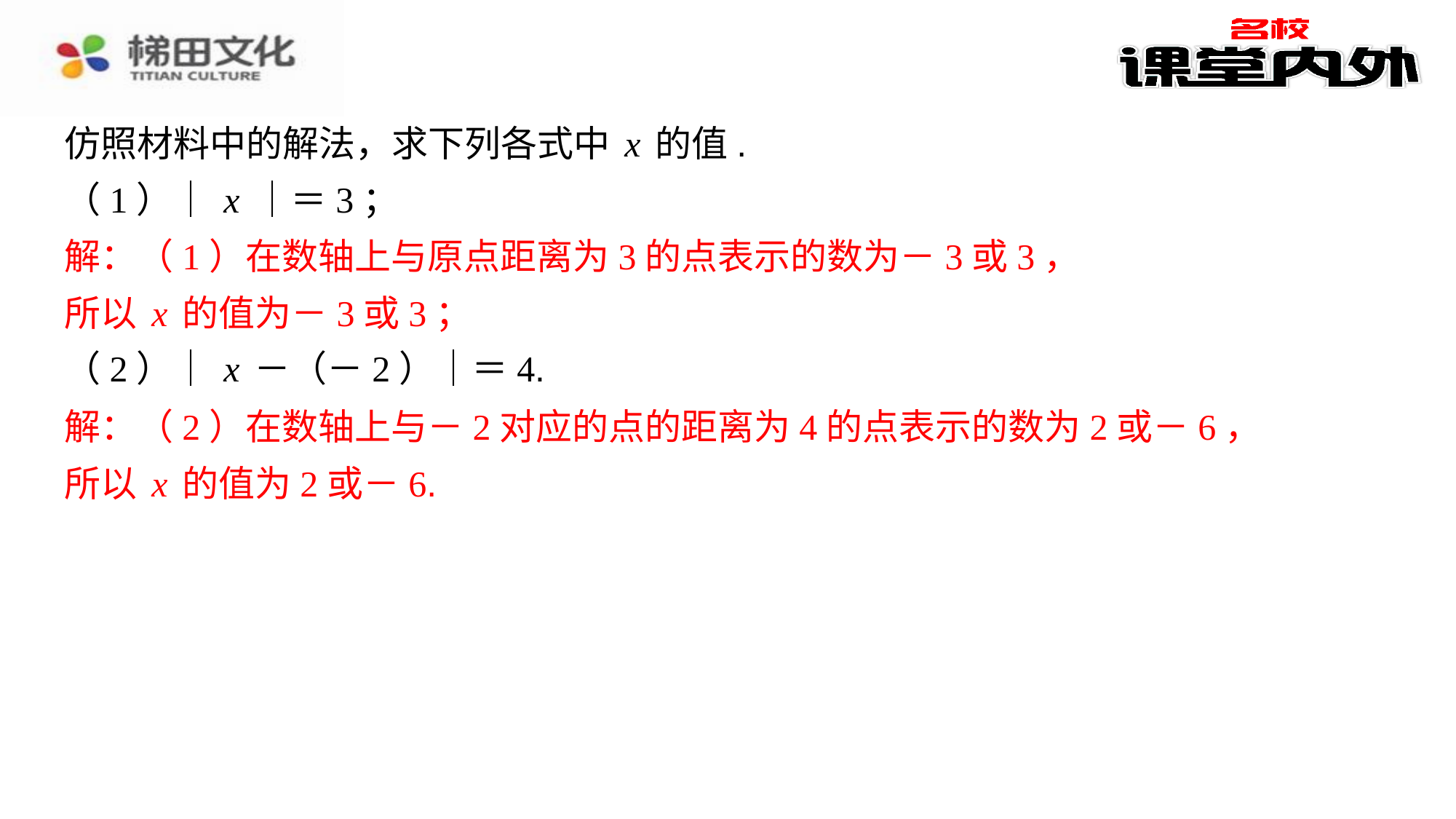

仿照材料中的解法，求下列各式中x的值.
（1）｜x｜＝3；
解：（1）在数轴上与原点距离为3的点表示的数为－3或3，
所以x的值为－3或3；
（2）｜x－（－2）｜＝4.
解：（2）在数轴上与－2对应的点的距离为4的点表示的数为2或－6，
所以x的值为2或－6.
解：（1）在数轴上与原点距离为3的点表示的数为－3或3，
所以x的值为－3或3；
解：（2）在数轴上与－2对应的点的距离为4的点表示的数为2或－6，
所以x的值为2或－6.